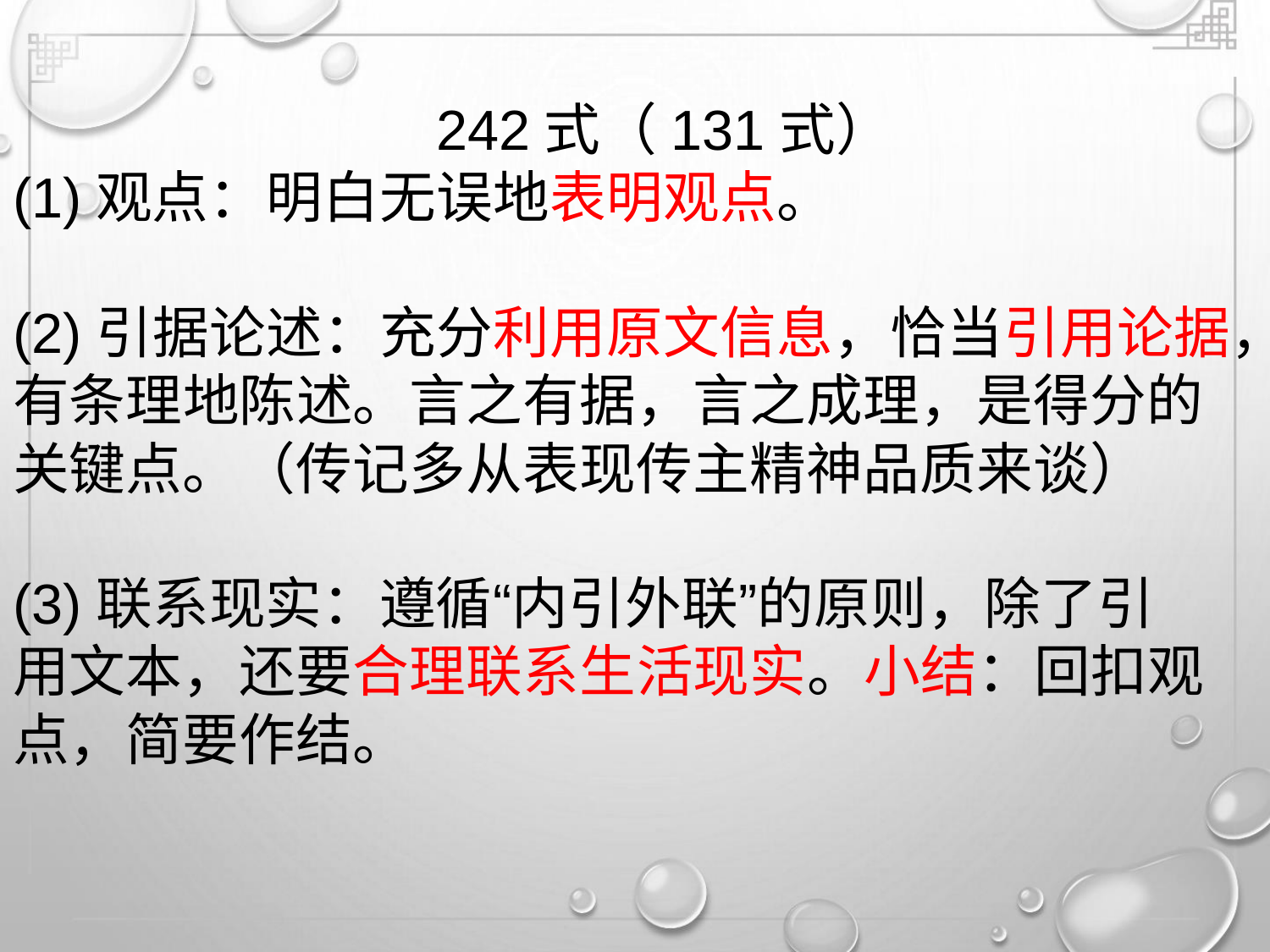

242式（131式）
(1)观点：明白无误地表明观点。
(2)引据论述：充分利用原文信息，恰当引用论据，
有条理地陈述。言之有据，言之成理，是得分的
关键点。（传记多从表现传主精神品质来谈）
(3)联系现实：遵循“内引外联”的原则，除了引
用文本，还要合理联系生活现实。小结：回扣观
点，简要作结。